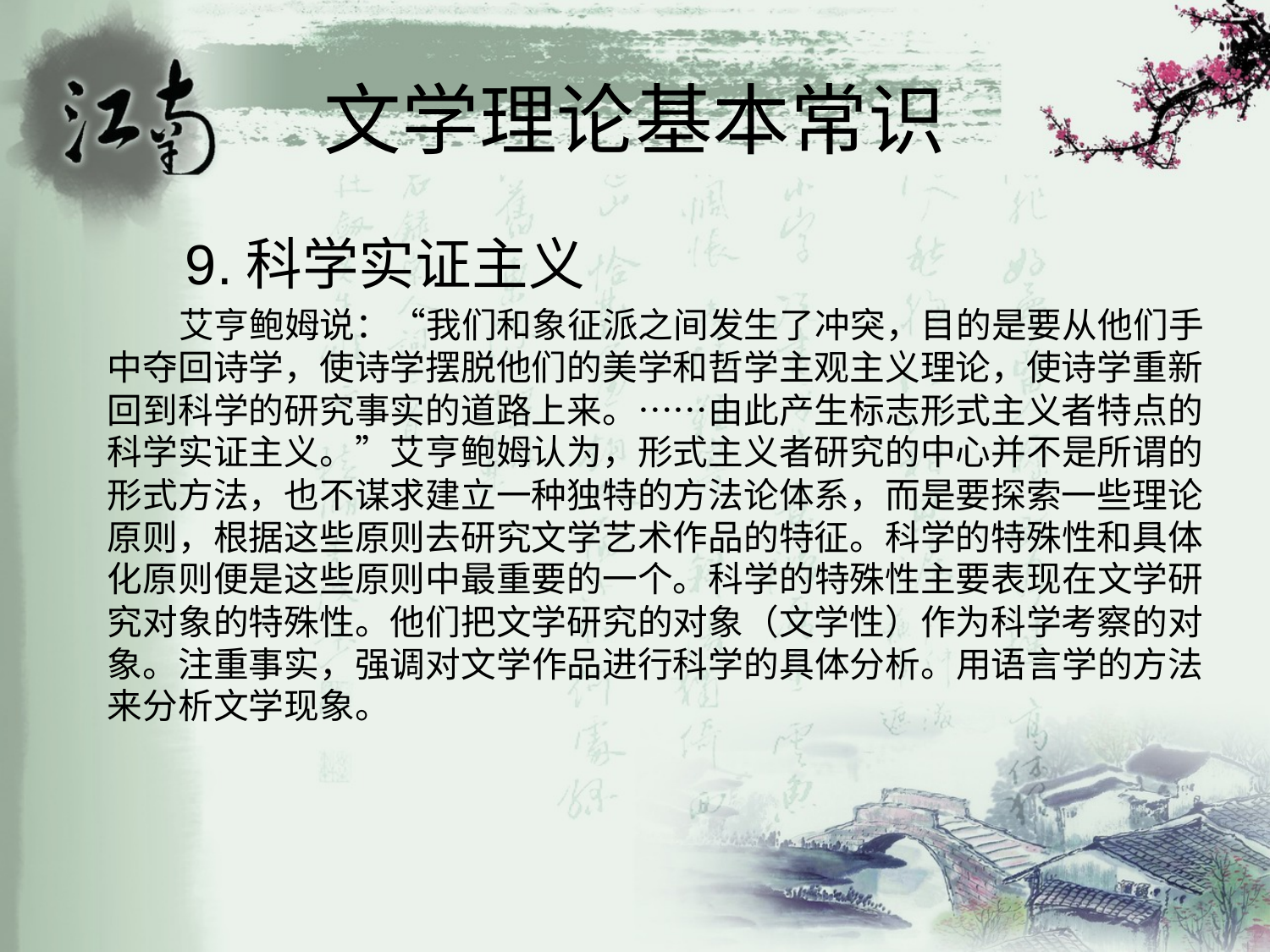

# 文学理论基本常识
        9.科学实证主义
        艾亨鲍姆说：“我们和象征派之间发生了冲突，目的是要从他们手中夺回诗学，使诗学摆脱他们的美学和哲学主观主义理论，使诗学重新回到科学的研究事实的道路上来。……由此产生标志形式主义者特点的科学实证主义。”艾亨鲍姆认为，形式主义者研究的中心并不是所谓的形式方法，也不谋求建立一种独特的方法论体系，而是要探索一些理论原则，根据这些原则去研究文学艺术作品的特征。科学的特殊性和具体化原则便是这些原则中最重要的一个。科学的特殊性主要表现在文学研究对象的特殊性。他们把文学研究的对象（文学性）作为科学考察的对象。注重事实，强调对文学作品进行科学的具体分析。用语言学的方法来分析文学现象。